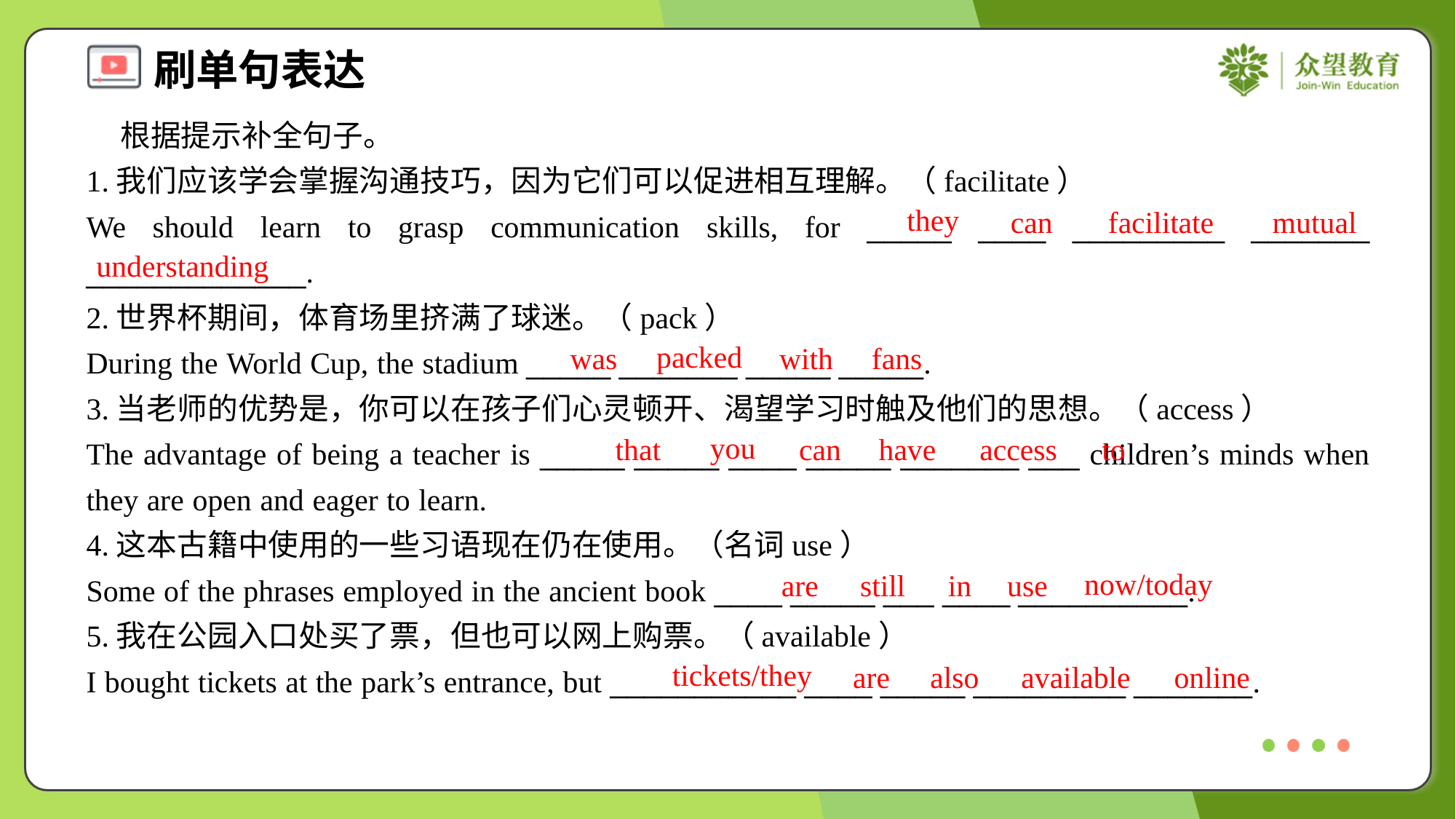

根据提示补全句子。
1.我们应该学会掌握沟通技巧，因为它们可以促进相互理解。（facilitate）
We should learn to grasp communication skills, for _____ ____ _________ _______ _____________.
they
can
facilitate
mutual
understanding
2.世界杯期间，体育场里挤满了球迷。（pack）
During the World Cup, the stadium _____ _______ _____ _____.
packed
was
with
fans
3.当老师的优势是，你可以在孩子们心灵顿开、渴望学习时触及他们的思想。（access）
The advantage of being a teacher is _____ _____ ____ _____ _______ ___ children’s minds when they are open and eager to learn.
you
that
can
have
access
to
4.这本古籍中使用的一些习语现在仍在使用。（名词use）
Some of the phrases employed in the ancient book ____ _____ ___ ____ __________.
5.我在公园入口处买了票，但也可以网上购票。（available）
I bought tickets at the park’s entrance, but ___________ ____ _____ _________ _______.
now/today
are
still
in
use
tickets/they
are
also
available
online